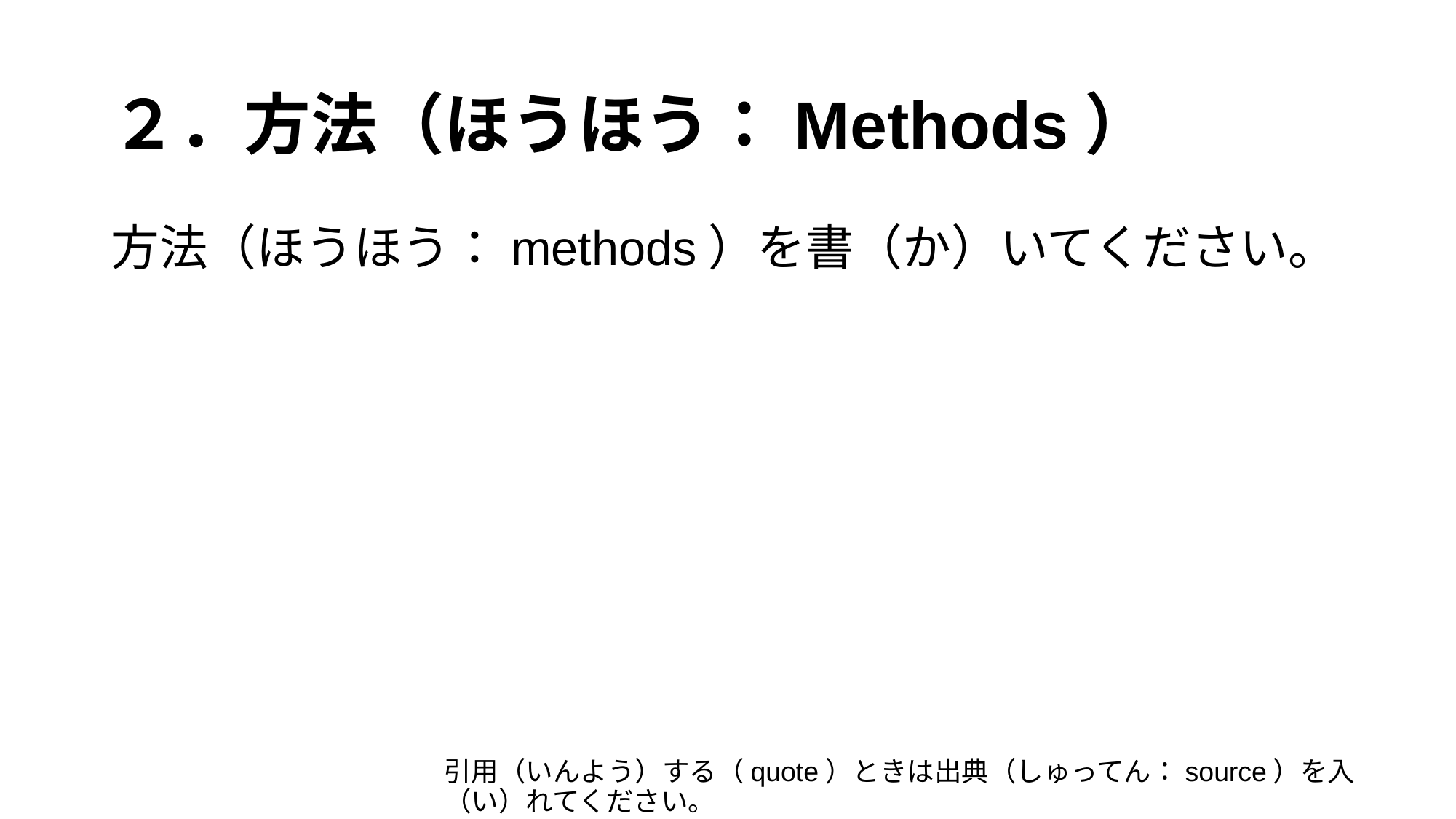

# ２．方法（ほうほう：Methods）
方法（ほうほう：methods）を書（か）いてください。
引用（いんよう）する（quote）ときは出典（しゅってん：source）を入（い）れてください。